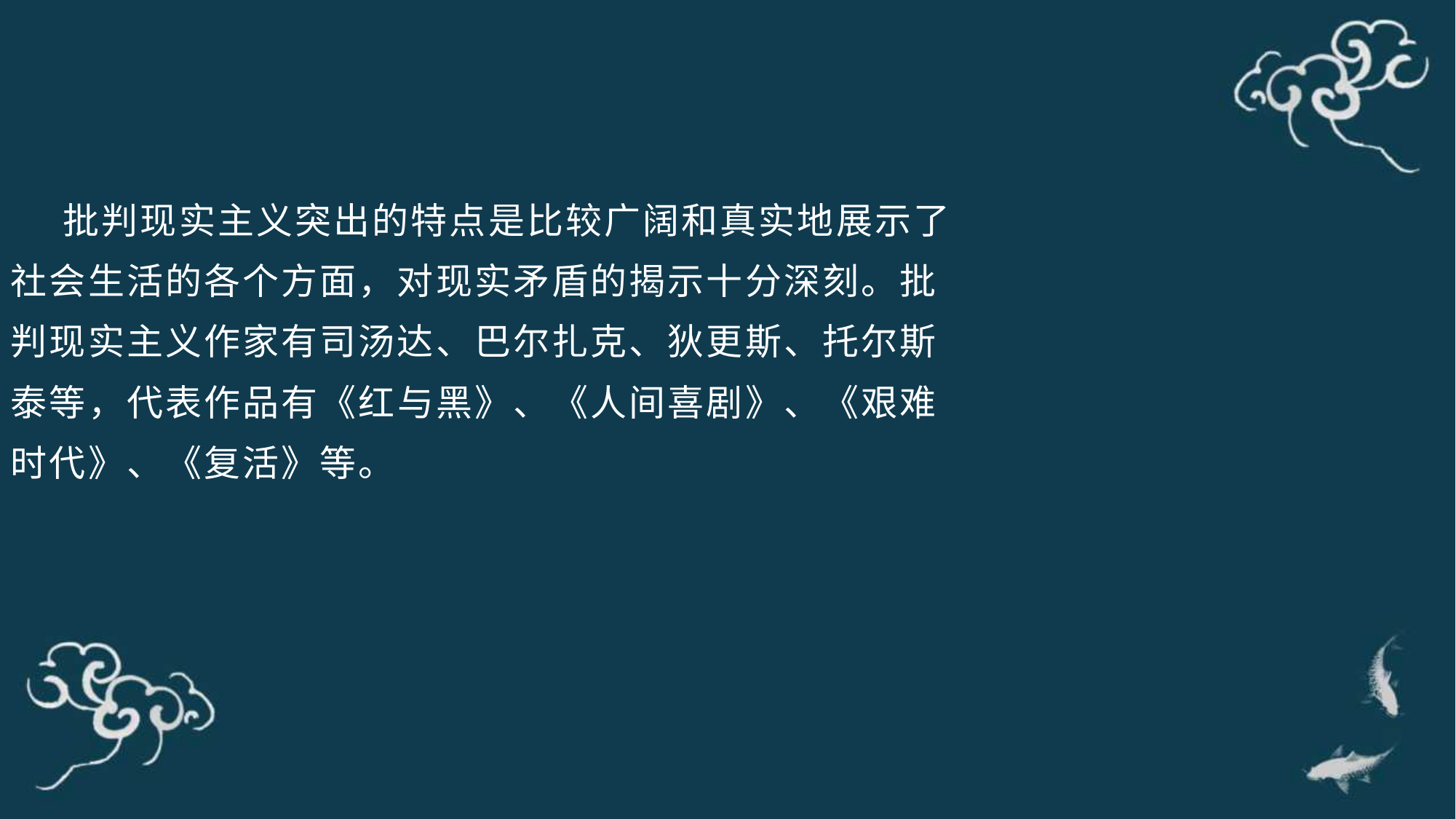

批判现实主义突出的特点是比较广阔和真实地展示了社会生活的各个方面，对现实矛盾的揭示十分深刻。批判现实主义作家有司汤达、巴尔扎克、狄更斯、托尔斯泰等，代表作品有《红与黑》、《人间喜剧》、《艰难时代》、《复活》等。